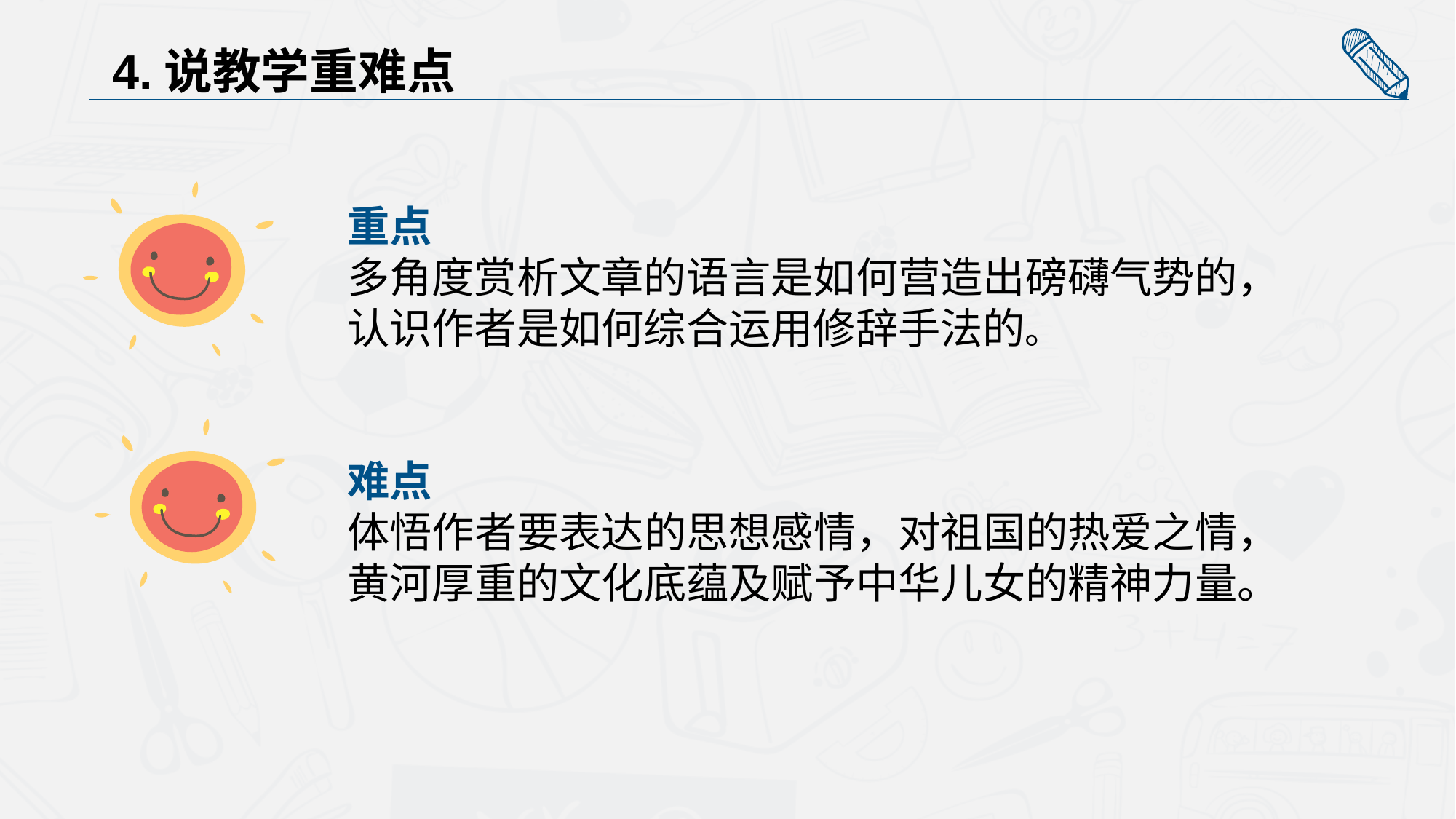

4.说教学重难点

重点
多角度赏析文章的语言是如何营造出磅礴气势的，认识作者是如何综合运用修辞手法的。

难点
体悟作者要表达的思想感情，对祖国的热爱之情，黄河厚重的文化底蕴及赋予中华儿女的精神力量。